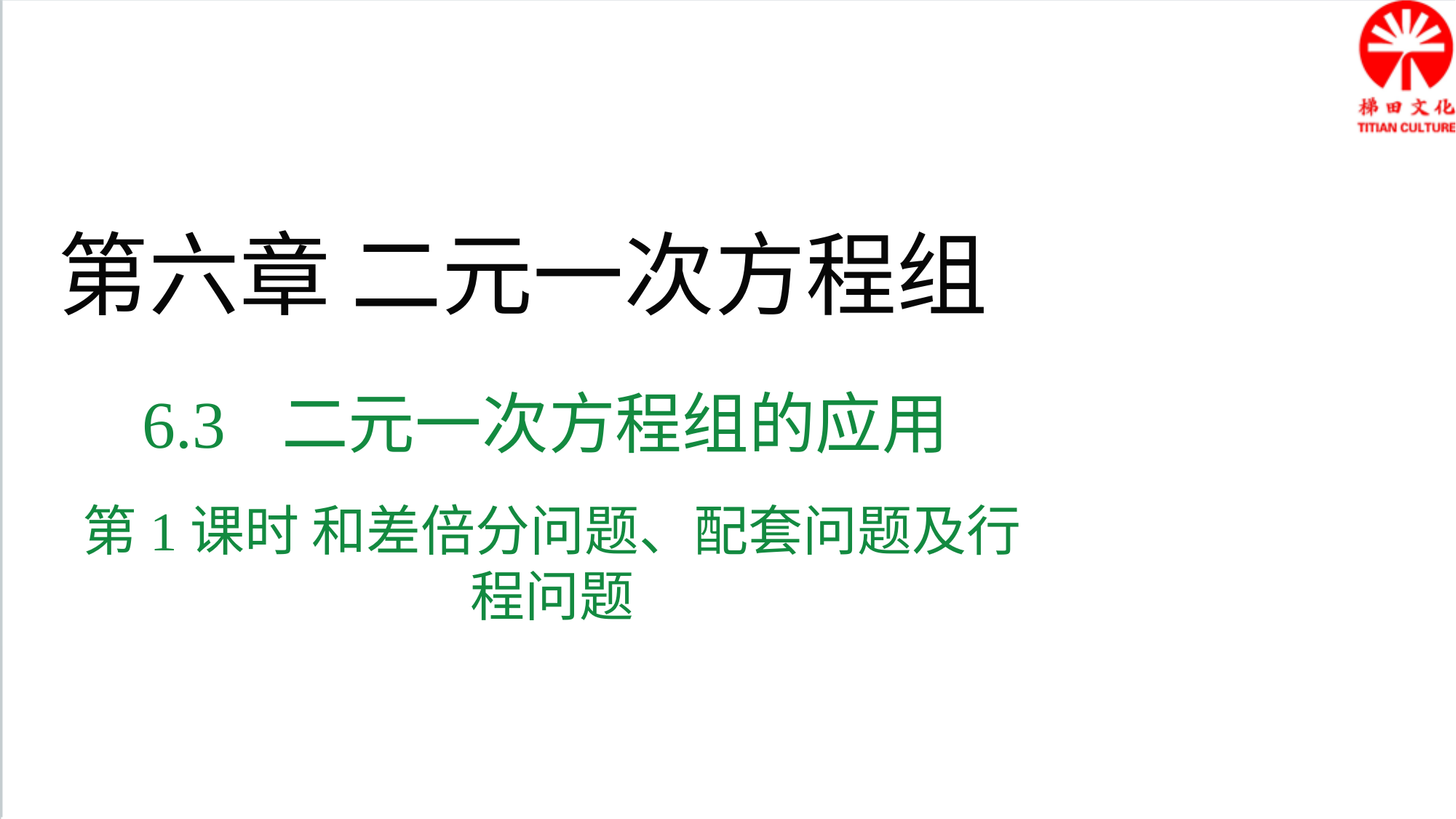

第六章 二元一次方程组
6.3 二元一次方程组的应用
第1课时 和差倍分问题、配套问题及行程问题